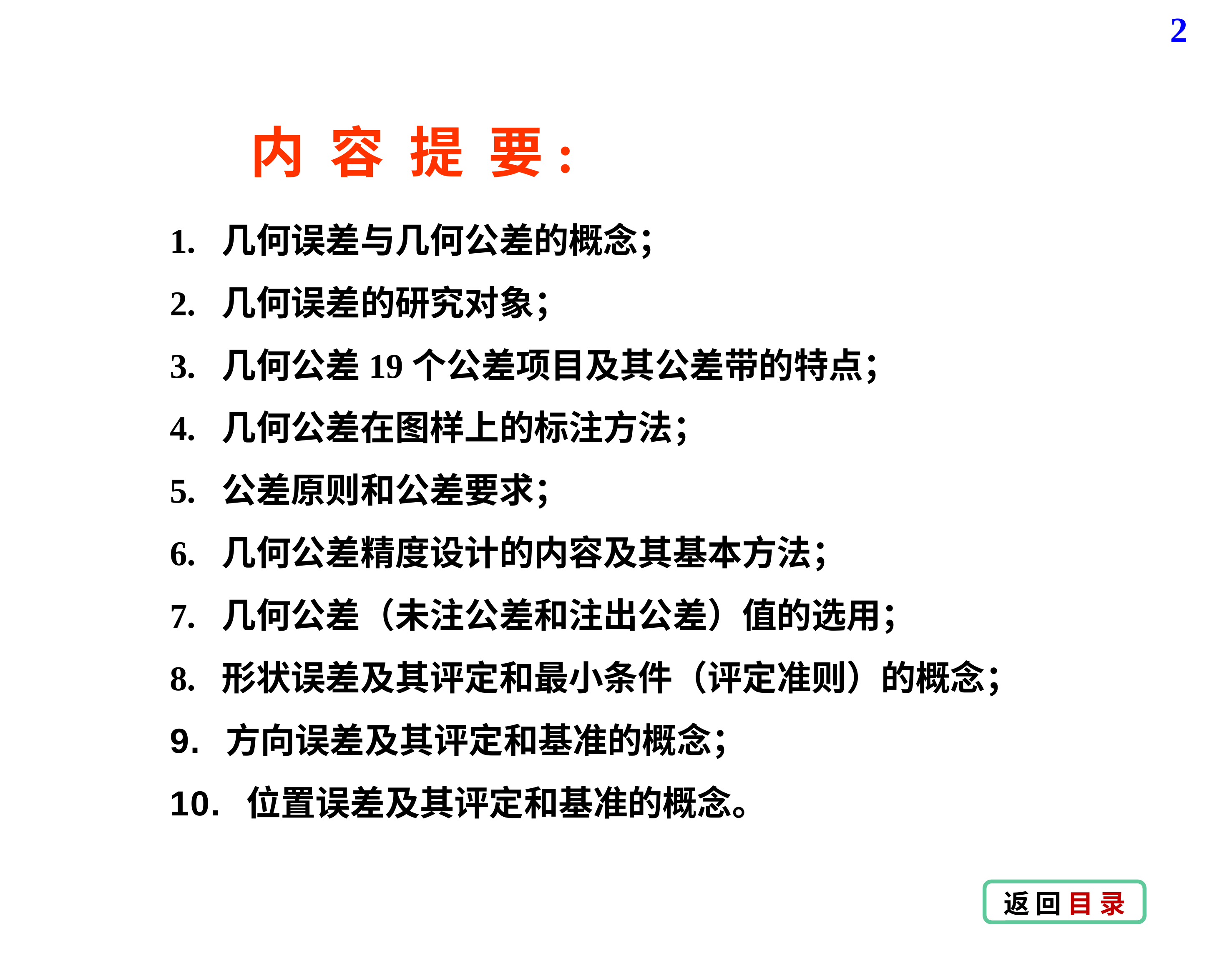

2
内  容  提  要:
1.  几何误差与几何公差的概念；
2.  几何误差的研究对象；
3.  几何公差19个公差项目及其公差带的特点；
4.  几何公差在图样上的标注方法；
5.  公差原则和公差要求；
6.  几何公差精度设计的内容及其基本方法；
7.  几何公差（未注公差和注出公差）值的选用；
8.  形状误差及其评定和最小条件（评定准则）的概念；
  方向误差及其评定和基准的概念；
  位置误差及其评定和基准的概念。
返 回 目 录